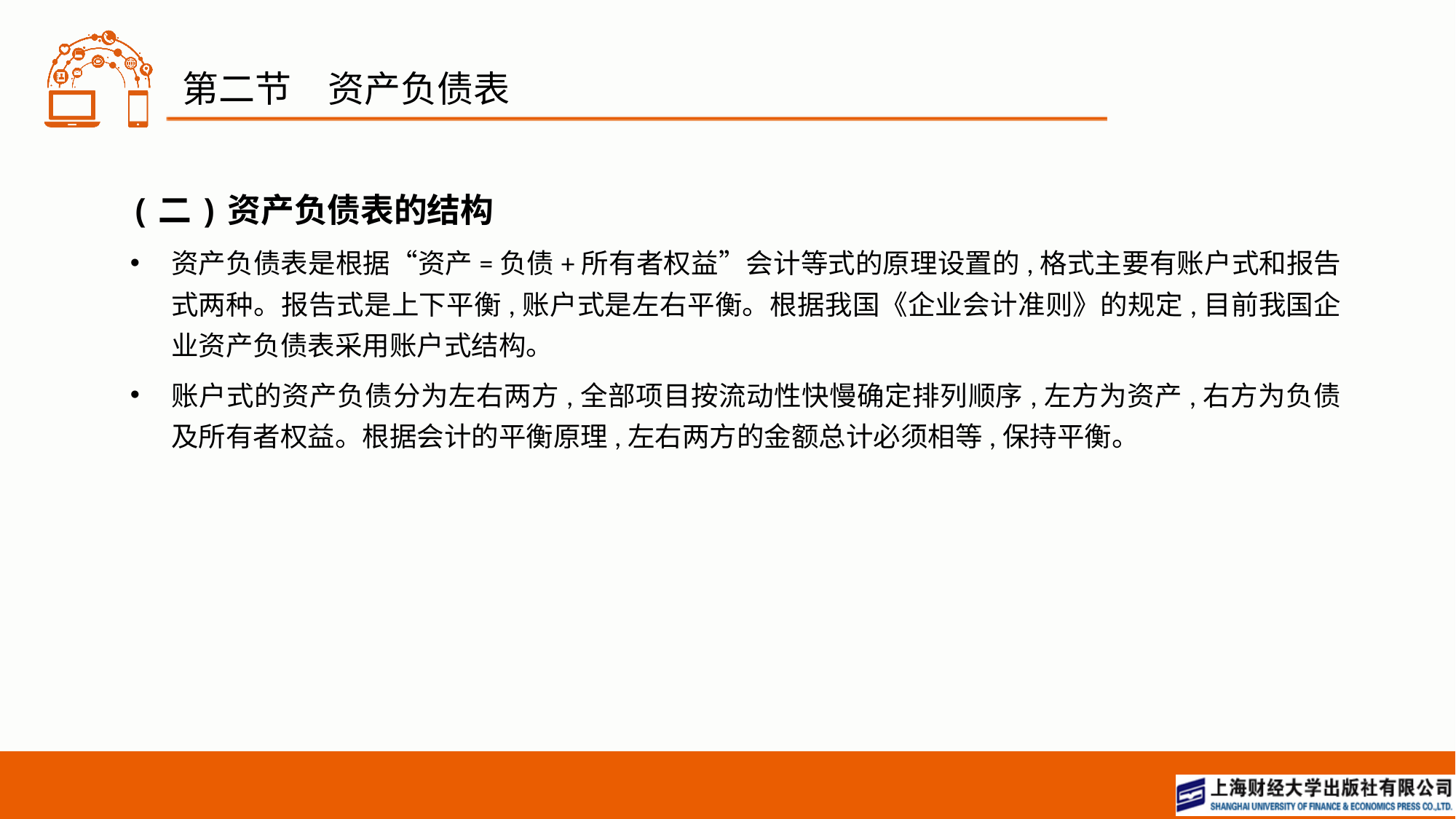

# 第二节　资产负债表
(二)资产负债表的结构
资产负债表是根据“资产=负债+所有者权益”会计等式的原理设置的,格式主要有账户式和报告式两种。报告式是上下平衡,账户式是左右平衡。根据我国《企业会计准则》的规定,目前我国企业资产负债表采用账户式结构。
账户式的资产负债分为左右两方,全部项目按流动性快慢确定排列顺序,左方为资产,右方为负债及所有者权益。根据会计的平衡原理,左右两方的金额总计必须相等,保持平衡。